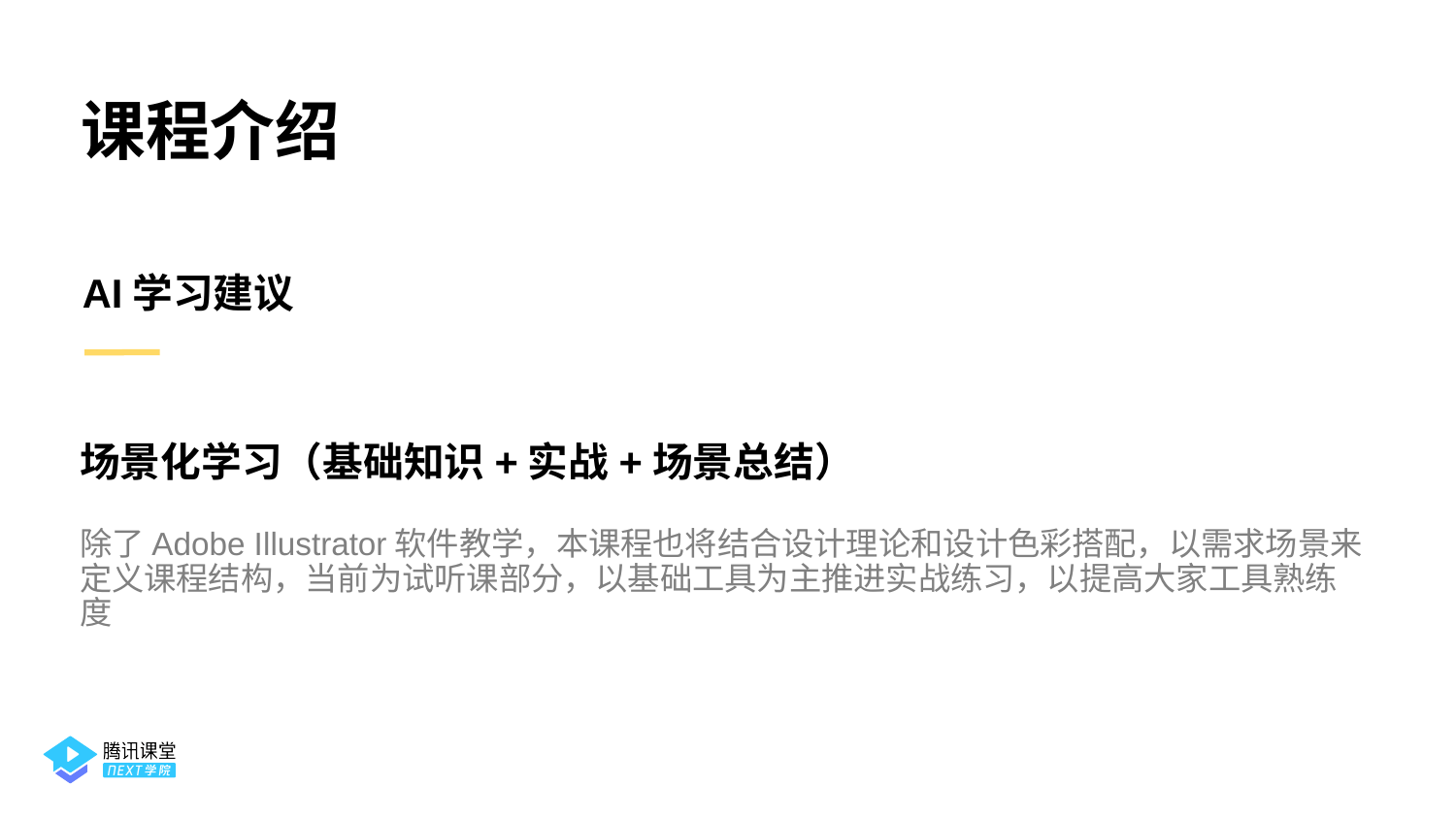

AI学习建议
场景化学习（基础知识+实战+场景总结）
除了Adobe Illustrator软件教学，本课程也将结合设计理论和设计色彩搭配，以需求场景来定义课程结构，当前为试听课部分，以基础工具为主推进实战练习，以提高大家工具熟练度

课程介绍